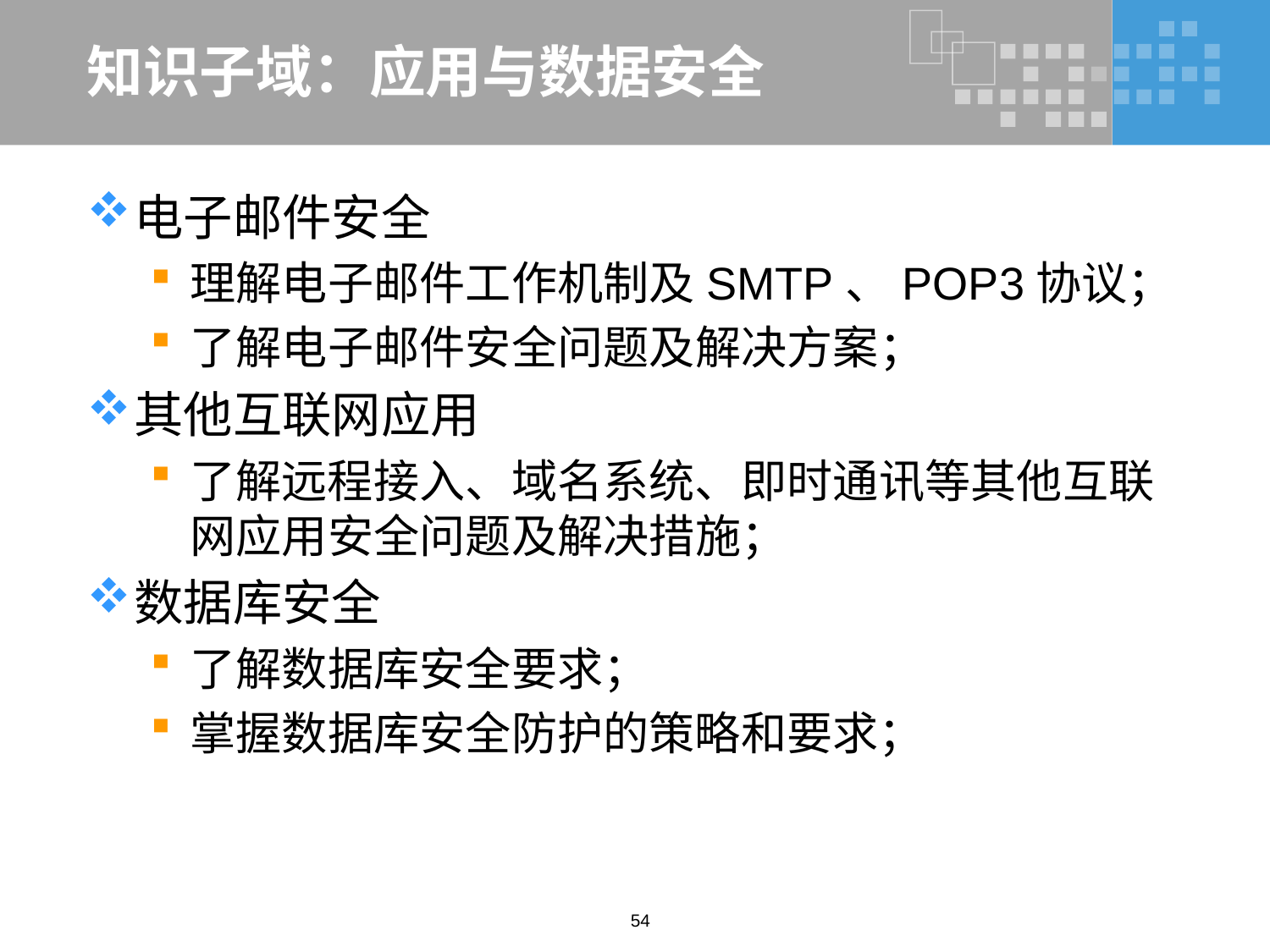

# 知识子域：应用与数据安全
电子邮件安全
理解电子邮件工作机制及SMTP、POP3协议；
了解电子邮件安全问题及解决方案；
其他互联网应用
了解远程接入、域名系统、即时通讯等其他互联网应用安全问题及解决措施；
数据库安全
了解数据库安全要求；
掌握数据库安全防护的策略和要求；

54